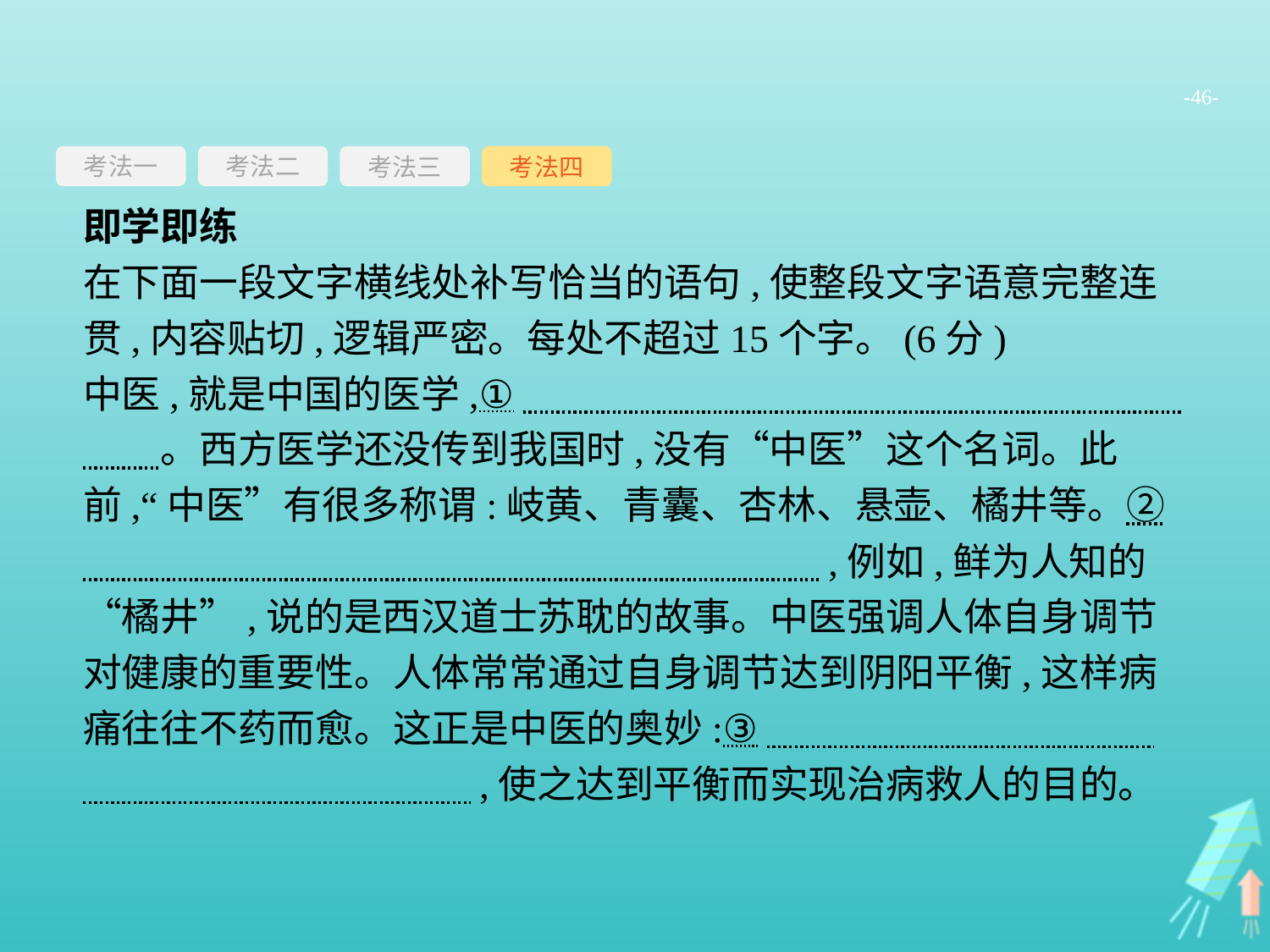

-46-
考法一
考法三
考法四
考法二
即学即练
在下面一段文字横线处补写恰当的语句,使整段文字语意完整连贯,内容贴切,逻辑严密。每处不超过15个字。(6分)
中医,就是中国的医学,①　　　　　　　　　　　　　　　　　　　。西方医学还没传到我国时,没有“中医”这个名词。此前,“中医”有很多称谓:岐黄、青囊、杏林、悬壶、橘井等。②　　　　　　　　　　　　　　　　　　　,例如,鲜为人知的“橘井”,说的是西汉道士苏耽的故事。中医强调人体自身调节对健康的重要性。人体常常通过自身调节达到阴阳平衡,这样病痛往往不药而愈。这正是中医的奥妙:③　　　　　　　　　　　　　　　　　　　　,使之达到平衡而实现治病救人的目的。